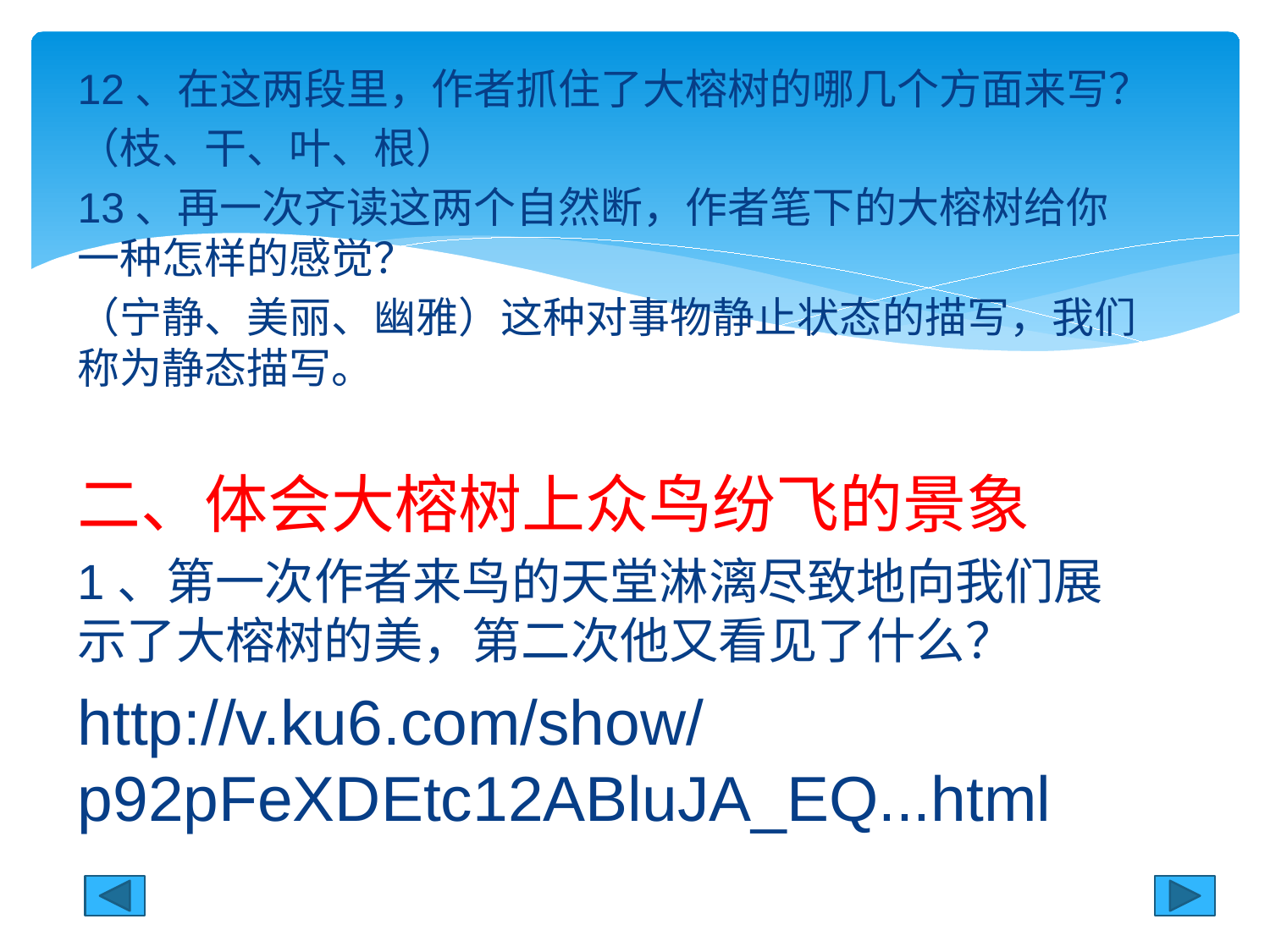

12、在这两段里，作者抓住了大榕树的哪几个方面来写？
（枝、干、叶、根）
13、再一次齐读这两个自然断，作者笔下的大榕树给你一种怎样的感觉？
（宁静、美丽、幽雅）这种对事物静止状态的描写，我们称为静态描写。

二、体会大榕树上众鸟纷飞的景象
1、第一次作者来鸟的天堂淋漓尽致地向我们展示了大榕树的美，第二次他又看见了什么？
http://v.ku6.com/show/p92pFeXDEtc12ABluJA_EQ...html